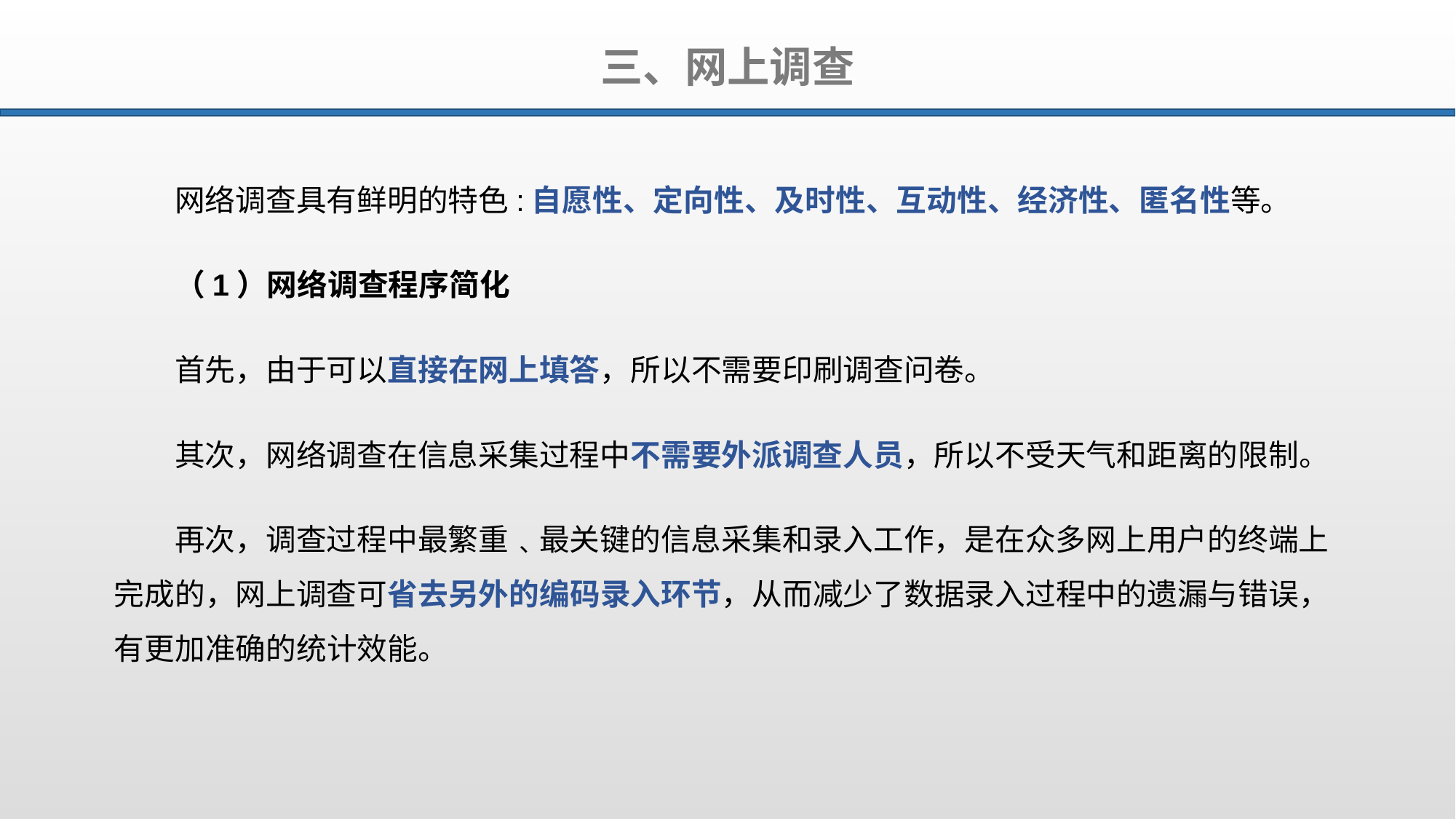

三、网上调查

网络调查具有鲜明的特色:自愿性、定向性、及时性、互动性、经济性、匿名性等。
（1）网络调查程序简化
首先，由于可以直接在网上填答，所以不需要印刷调查问卷。
其次，网络调查在信息采集过程中不需要外派调查人员，所以不受天气和距离的限制。
再次，调查过程中最繁重﹑最关键的信息采集和录入工作，是在众多网上用户的终端上完成的，网上调查可省去另外的编码录入环节，从而减少了数据录入过程中的遗漏与错误，有更加准确的统计效能。